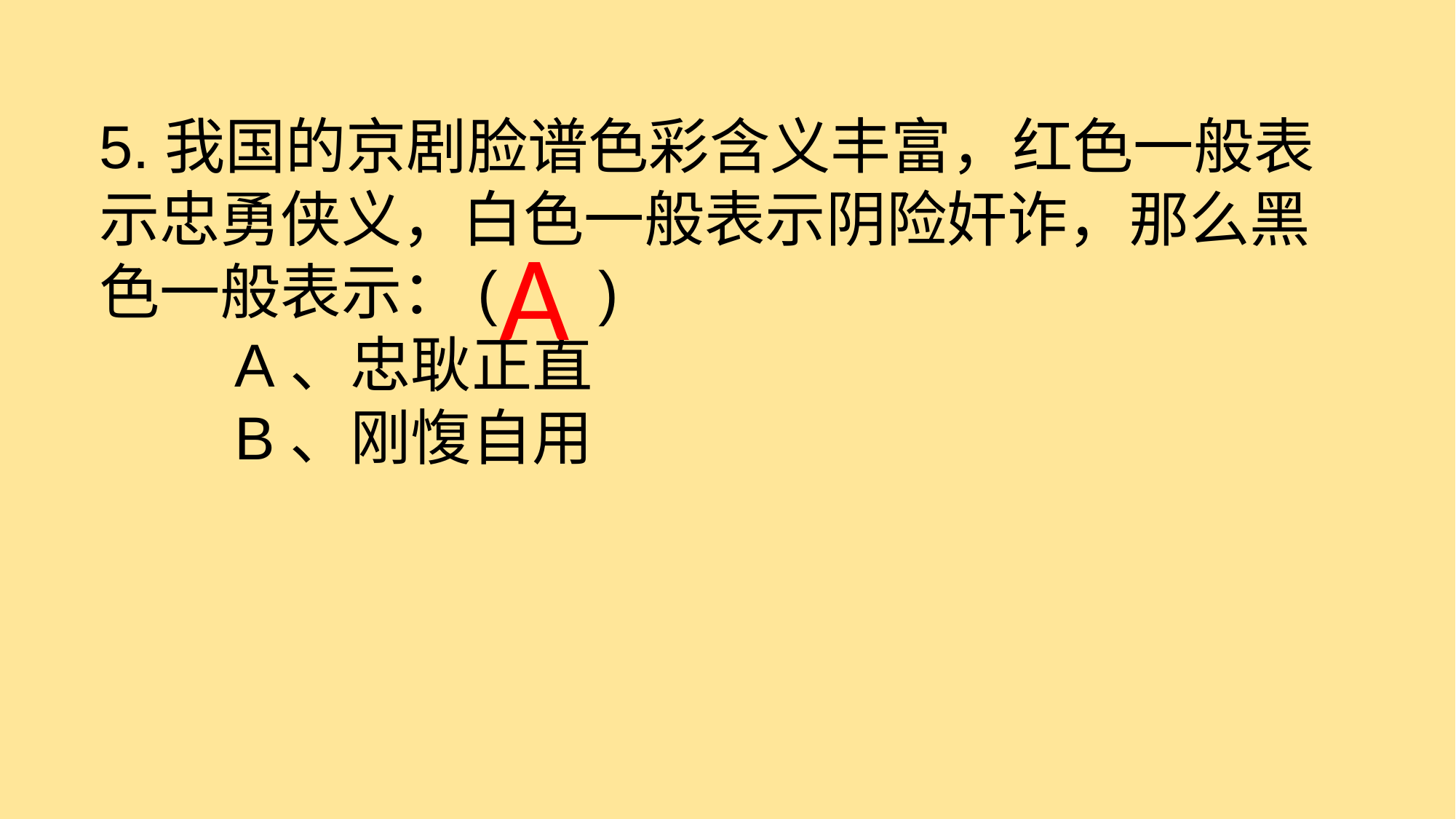

5.我国的京剧脸谱色彩含义丰富，红色一般表示忠勇侠义，白色一般表示阴险奸诈，那么黑色一般表示：(      )
　　A、忠耿正直
　　B、刚愎自用
  A